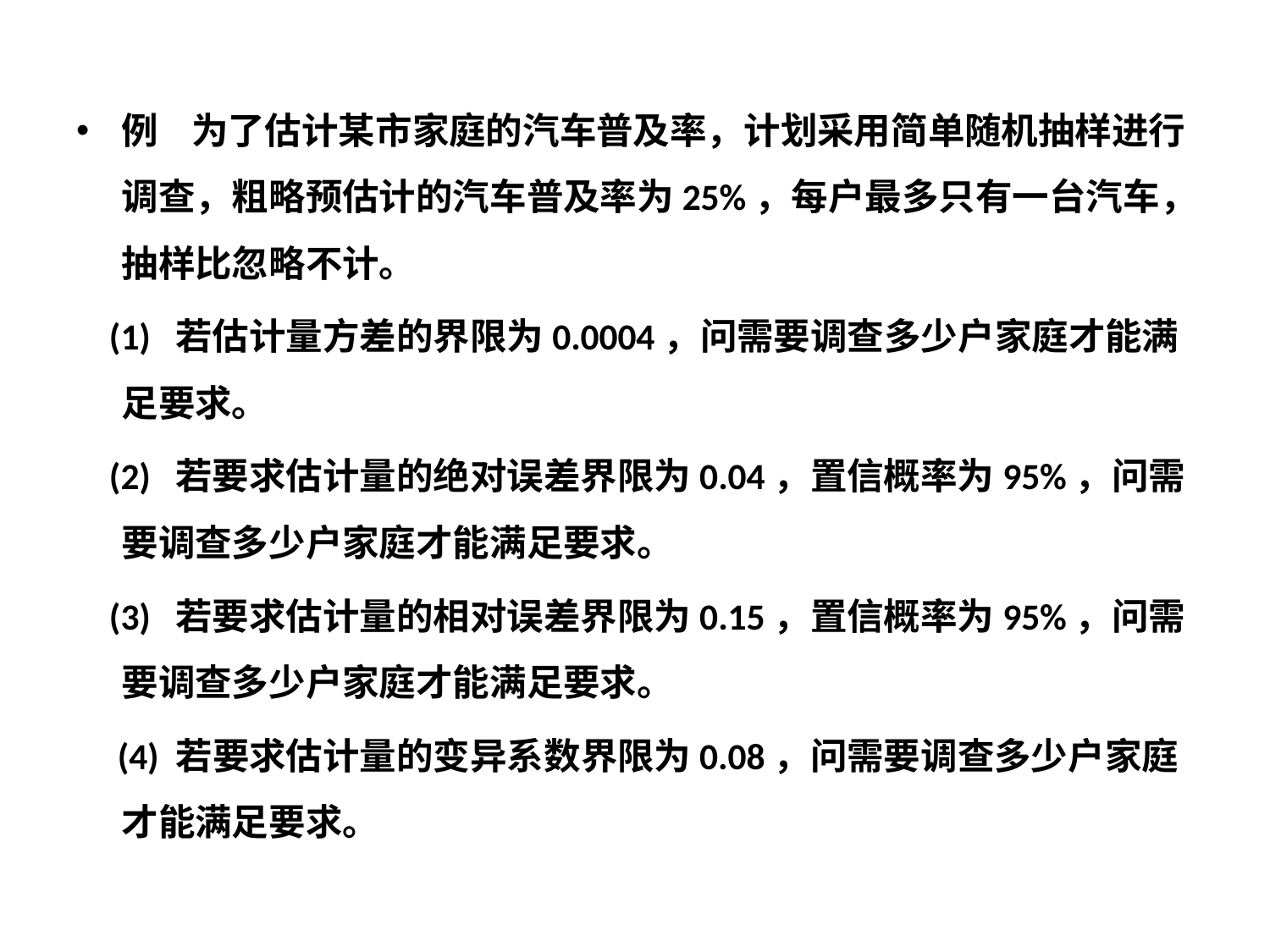

例    为了估计某市家庭的汽车普及率，计划采用简单随机抽样进行调查，粗略预估计的汽车普及率为25%，每户最多只有一台汽车，抽样比忽略不计。
    (1)  若估计量方差的界限为0.0004，问需要调查多少户家庭才能满足要求。
    (2)  若要求估计量的绝对误差界限为0.04，置信概率为95%，问需要调查多少户家庭才能满足要求。
    (3)  若要求估计量的相对误差界限为0.15，置信概率为95%，问需要调查多少户家庭才能满足要求。
     (4) 若要求估计量的变异系数界限为0.08，问需要调查多少户家庭才能满足要求。